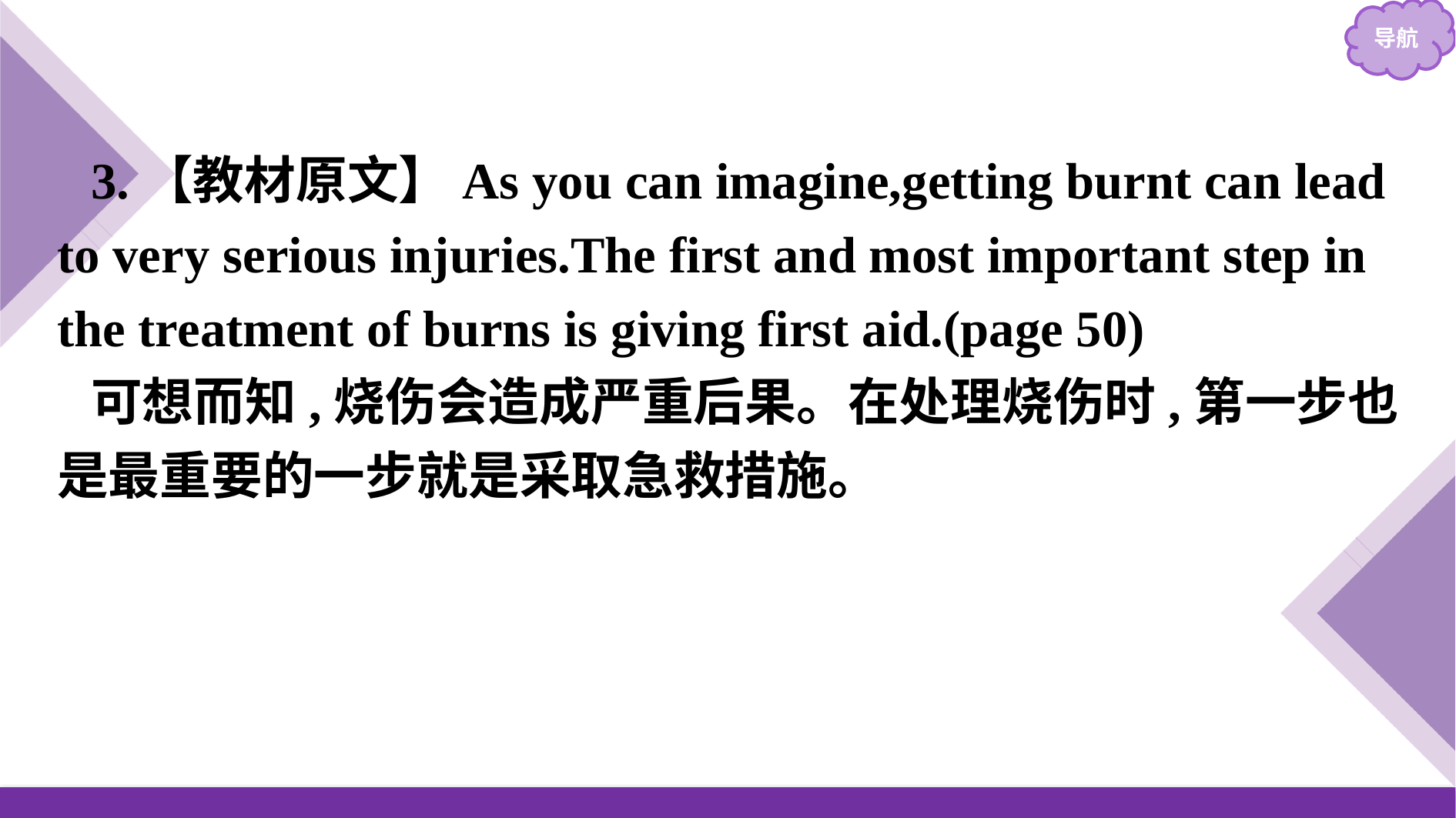

3.【教材原文】As you can imagine,getting burnt can lead to very serious injuries.The first and most important step in the treatment of burns is giving first aid.(page 50)
可想而知,烧伤会造成严重后果。在处理烧伤时,第一步也是最重要的一步就是采取急救措施。